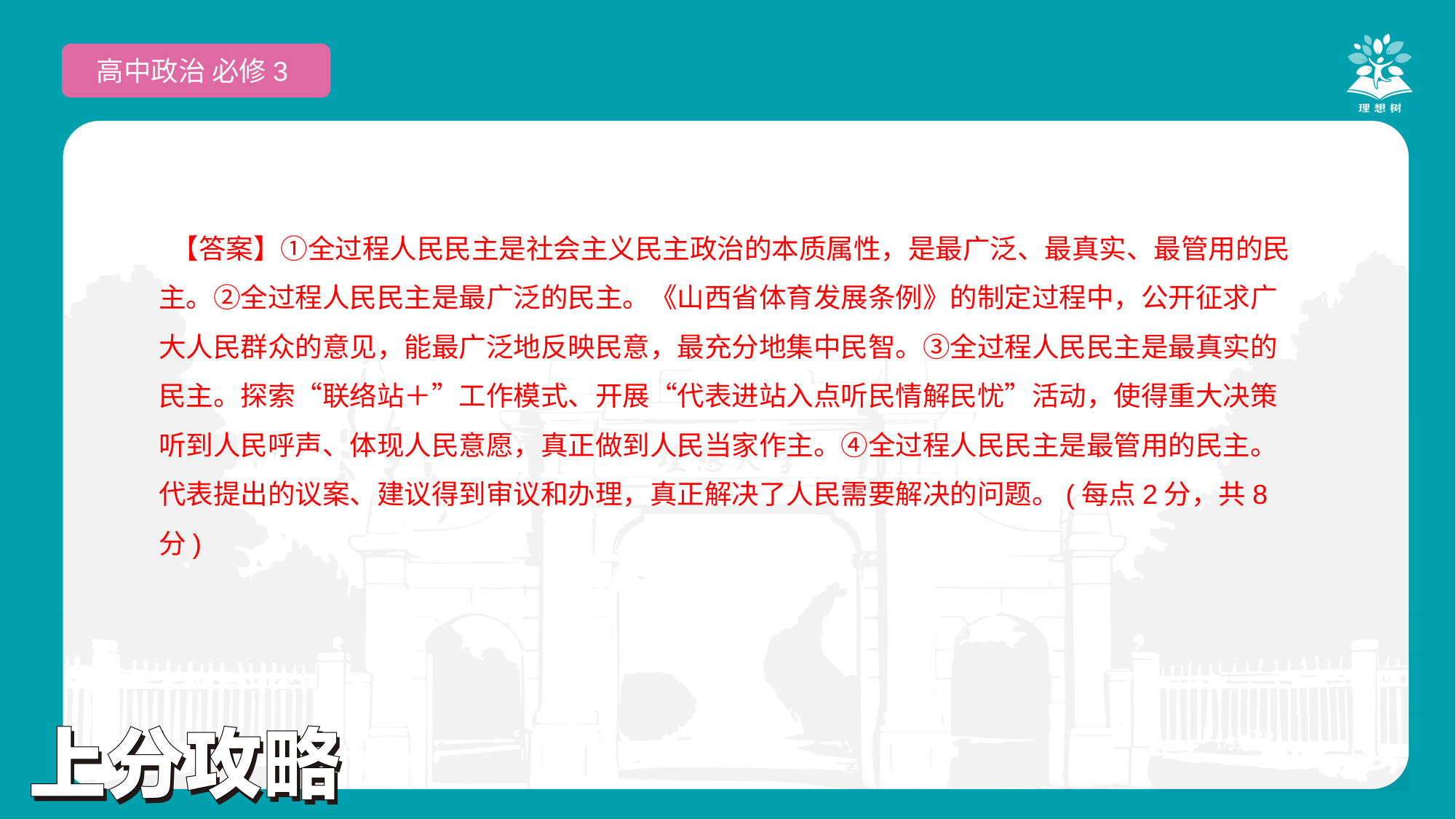

高中政治 必修3
 【答案】①全过程人民民主是社会主义民主政治的本质属性，是最广泛、最真实、最管用的民主。②全过程人民民主是最广泛的民主。《山西省体育发展条例》的制定过程中，公开征求广大人民群众的意见，能最广泛地反映民意，最充分地集中民智。③全过程人民民主是最真实的民主。探索“联络站＋”工作模式、开展“代表进站入点听民情解民忧”活动，使得重大决策听到人民呼声、体现人民意愿，真正做到人民当家作主。④全过程人民民主是最管用的民主。代表提出的议案、建议得到审议和办理，真正解决了人民需要解决的问题。(每点2分，共8分)